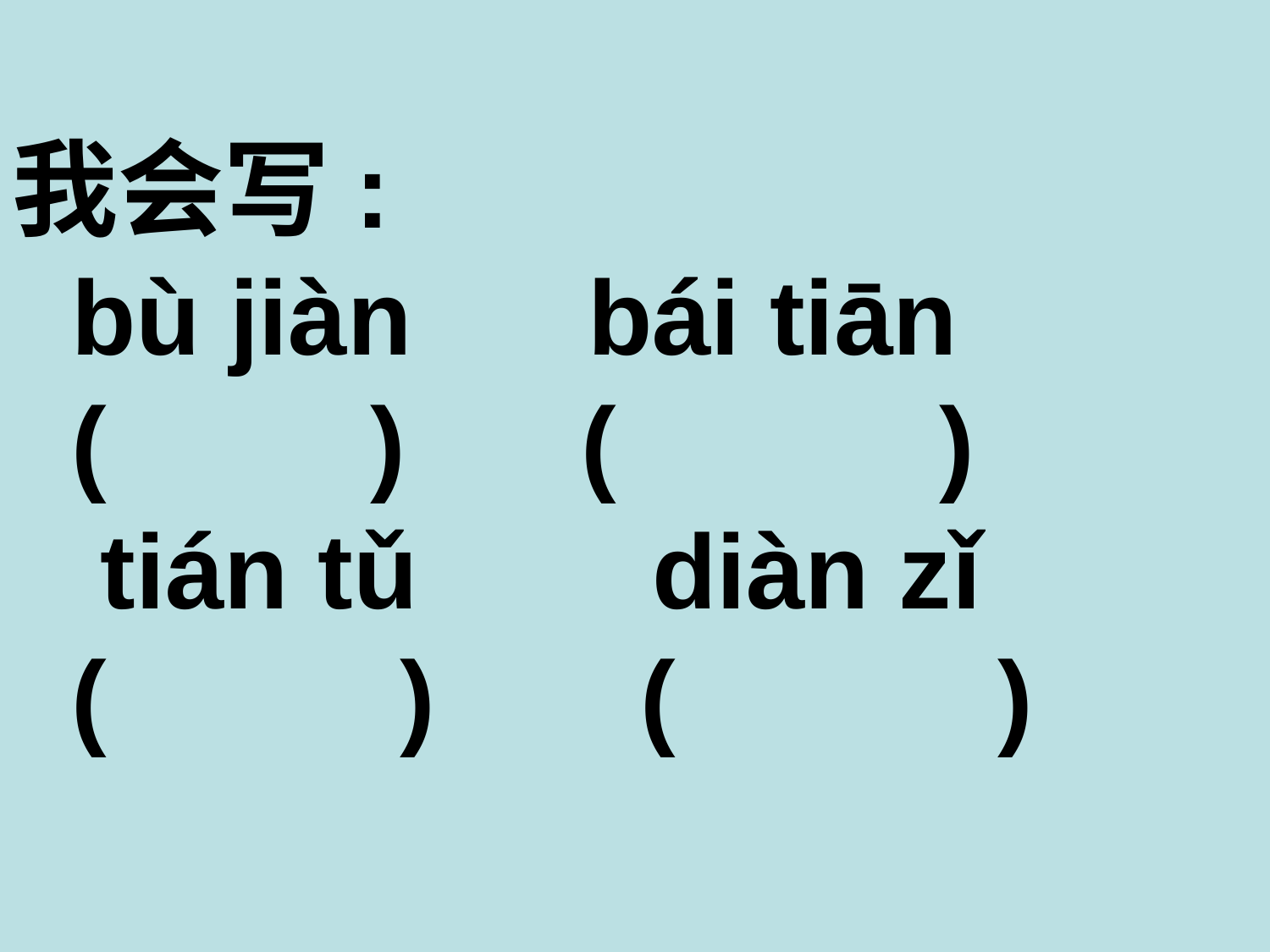

我会写:
  bù jiàn      bái tiān
  (         )      (           )
   tián tǔ        diàn zǐ
  (          )       (           )